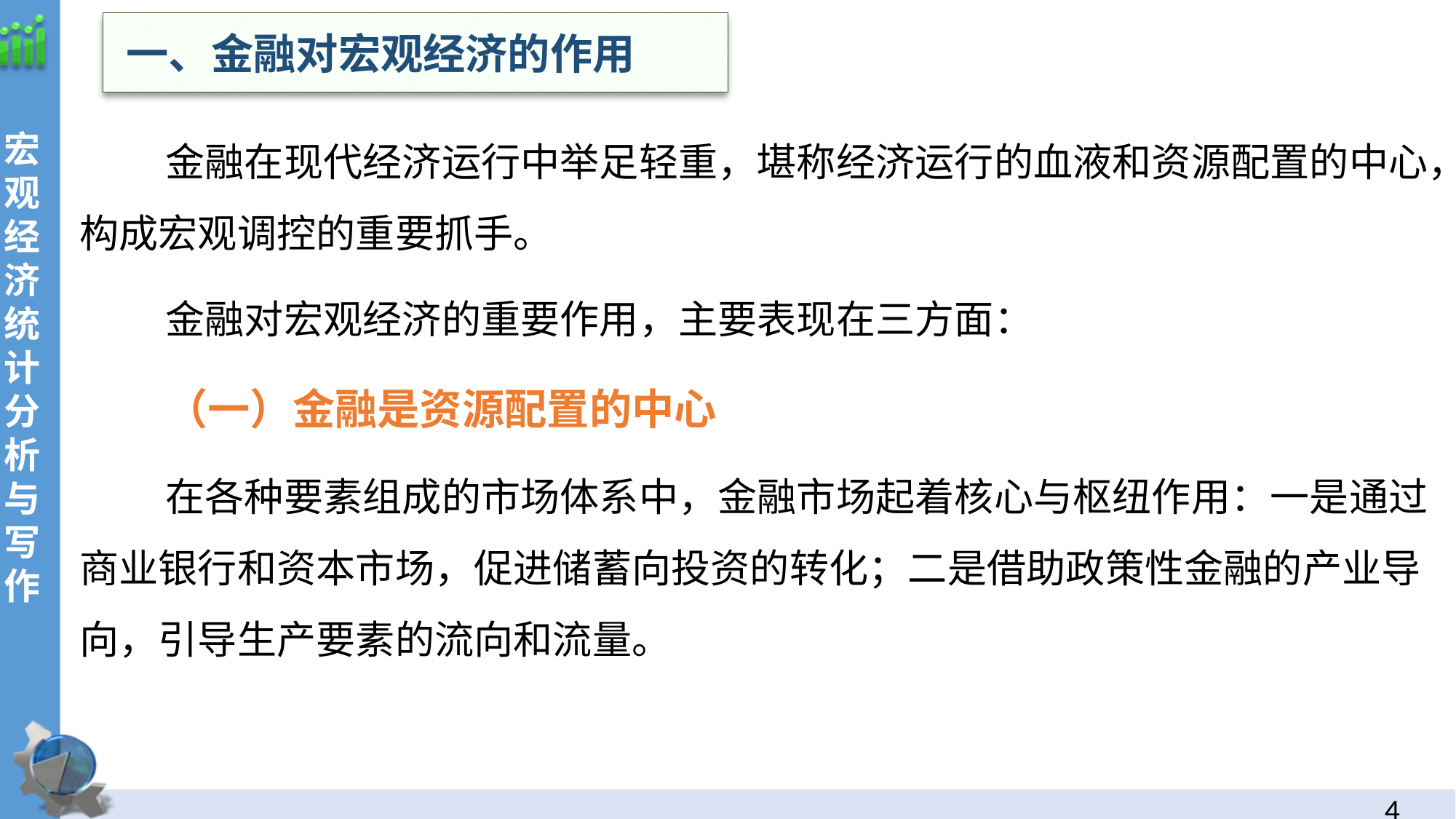

一、金融对宏观经济的作用
金融在现代经济运行中举足轻重，堪称经济运行的血液和资源配置的中心，构成宏观调控的重要抓手。
金融对宏观经济的重要作用，主要表现在三方面：
（一）金融是资源配置的中心
在各种要素组成的市场体系中，金融市场起着核心与枢纽作用：一是通过商业银行和资本市场，促进储蓄向投资的转化；二是借助政策性金融的产业导向，引导生产要素的流向和流量。
4